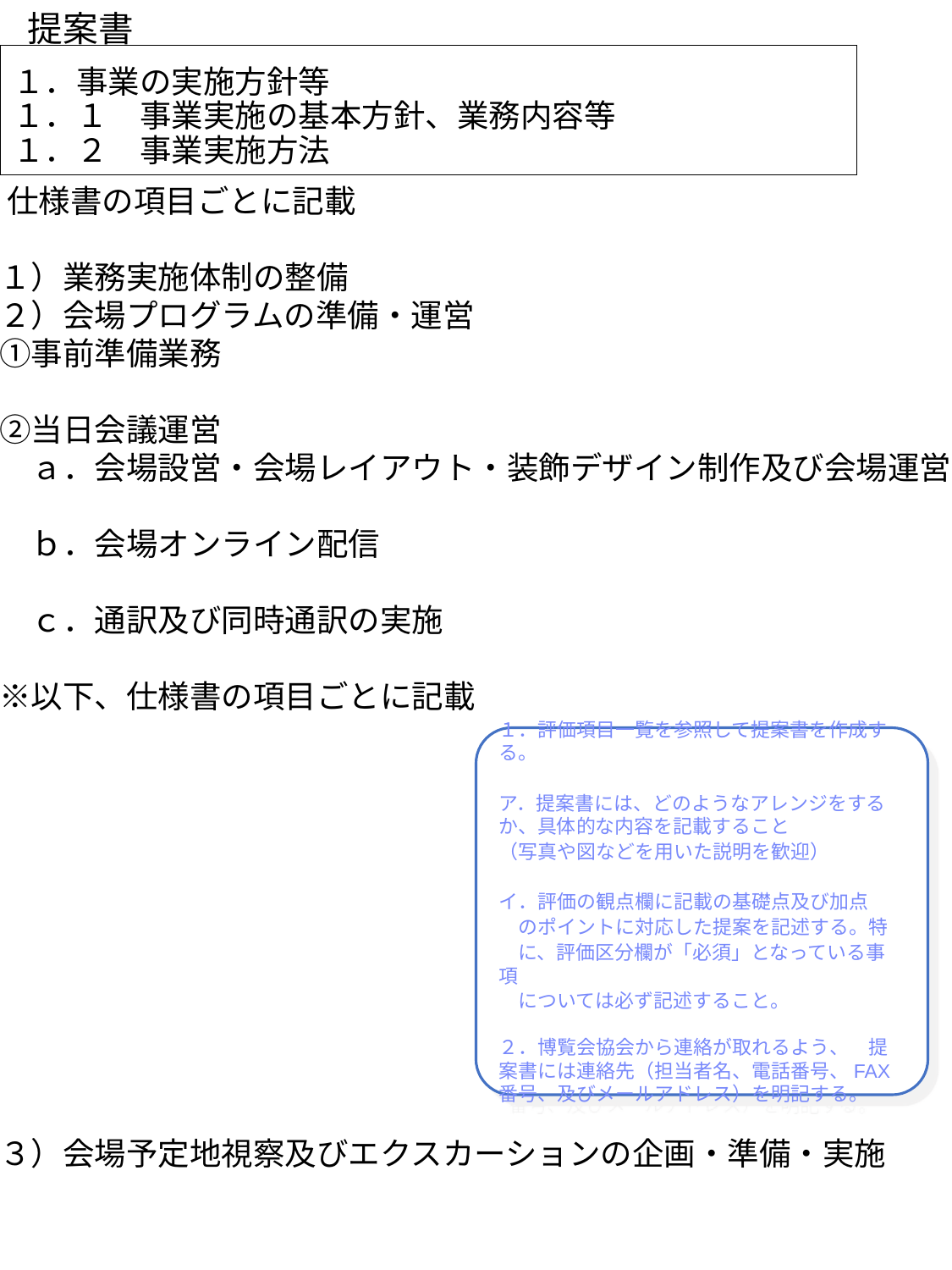

提案書
１．事業の実施方針等
１．１　事業実施の基本方針、業務内容等
１．２　事業実施方法
※仕様書の項目ごとに記載

（１）業務実施体制の整備
（２）会場プログラムの準備・運営
　①事前準備業務

　②当日会議運営
　　ａ．会場設営・会場レイアウト・装飾デザイン制作及び会場運営

　　ｂ．会場オンライン配信

　　ｃ．通訳及び同時通訳の実施

　※以下、仕様書の項目ごとに記載

（３）会場予定地視察及びエクスカーションの企画・準備・実施

１．評価項目一覧を参照して提案書を作成する。

ア．提案書には、どのようなアレンジをするか、具体的な内容を記載すること
（写真や図などを用いた説明を歓迎）

イ．評価の観点欄に記載の基礎点及び加点
　のポイントに対応した提案を記述する。特
　に、評価区分欄が「必須」となっている事項
　については必ず記述すること。
２．博覧会協会から連絡が取れるよう、　提案書には連絡先（担当者名、電話番号、FAX番号、及びメールアドレス）を明記する。